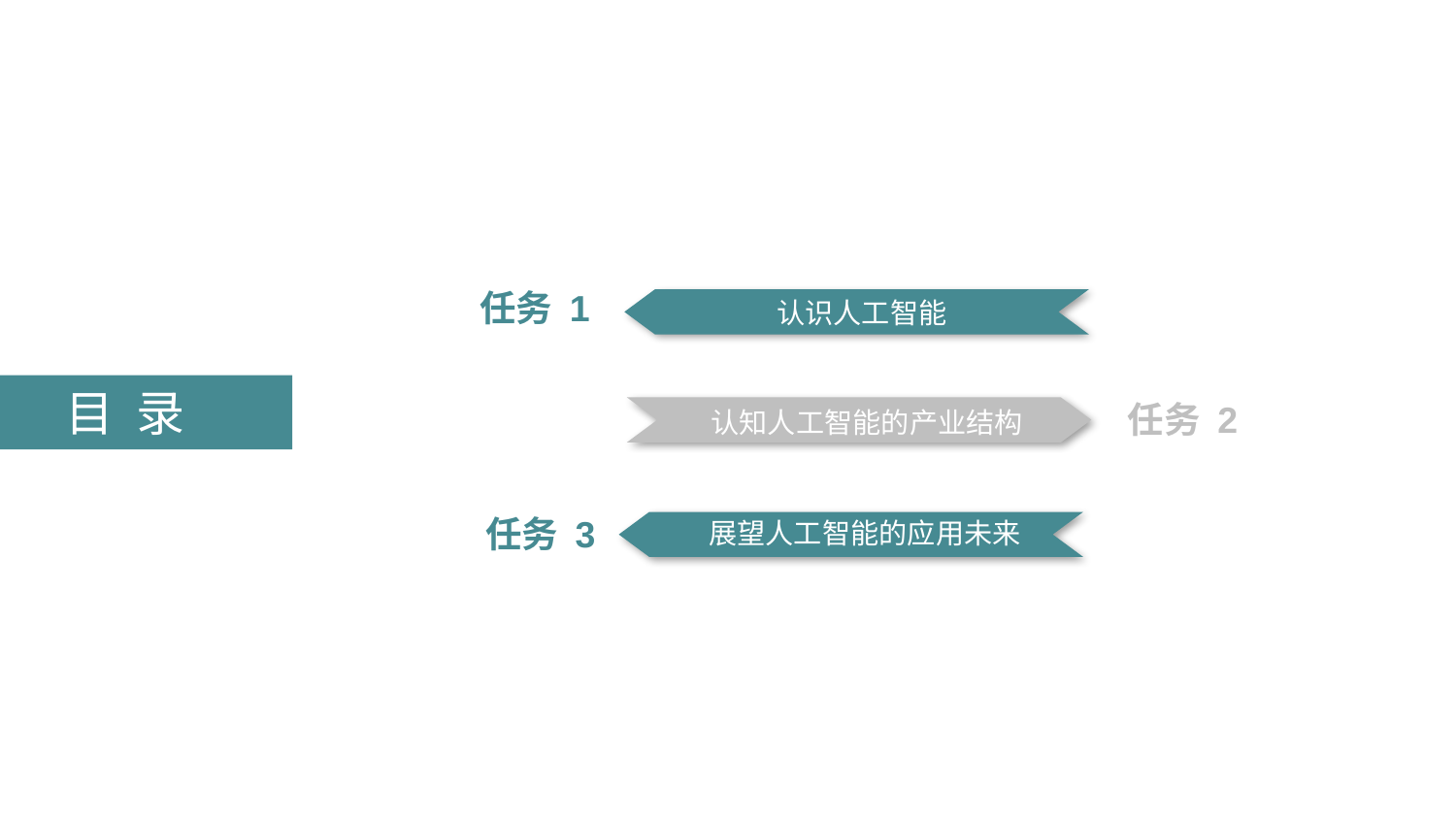

任务 1
认识人工智能

任务 2
认知人工智能的产业结构

任务 3
展望人工智能的应用未来

目  录